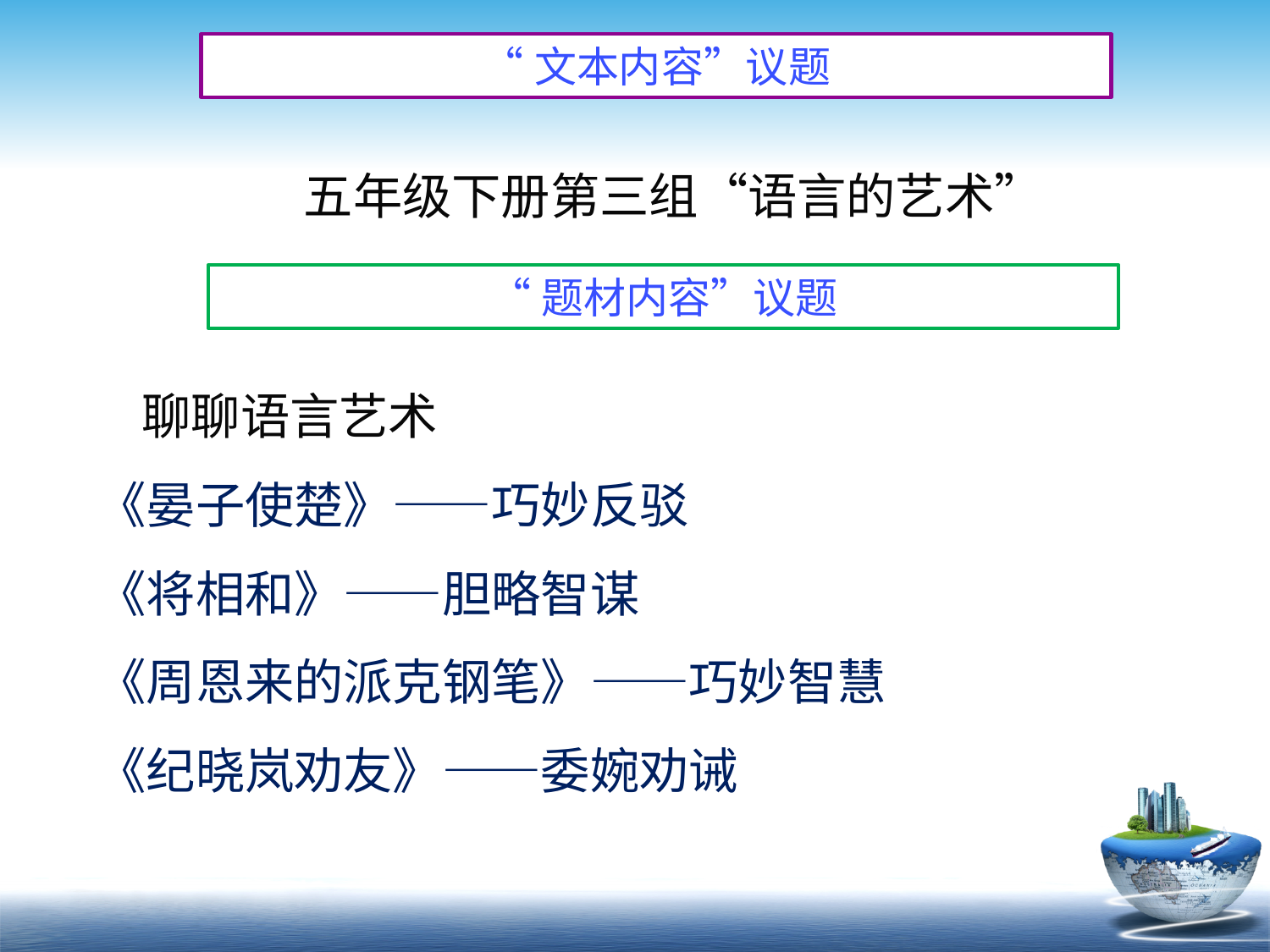

“文本内容”议题
五年级下册第三组“语言的艺术”

“题材内容”议题
   聊聊语言艺术
《晏子使楚》——巧妙反驳
《将相和》——胆略智谋
《周恩来的派克钢笔》——巧妙智慧
《纪晓岚劝友》——委婉劝诫